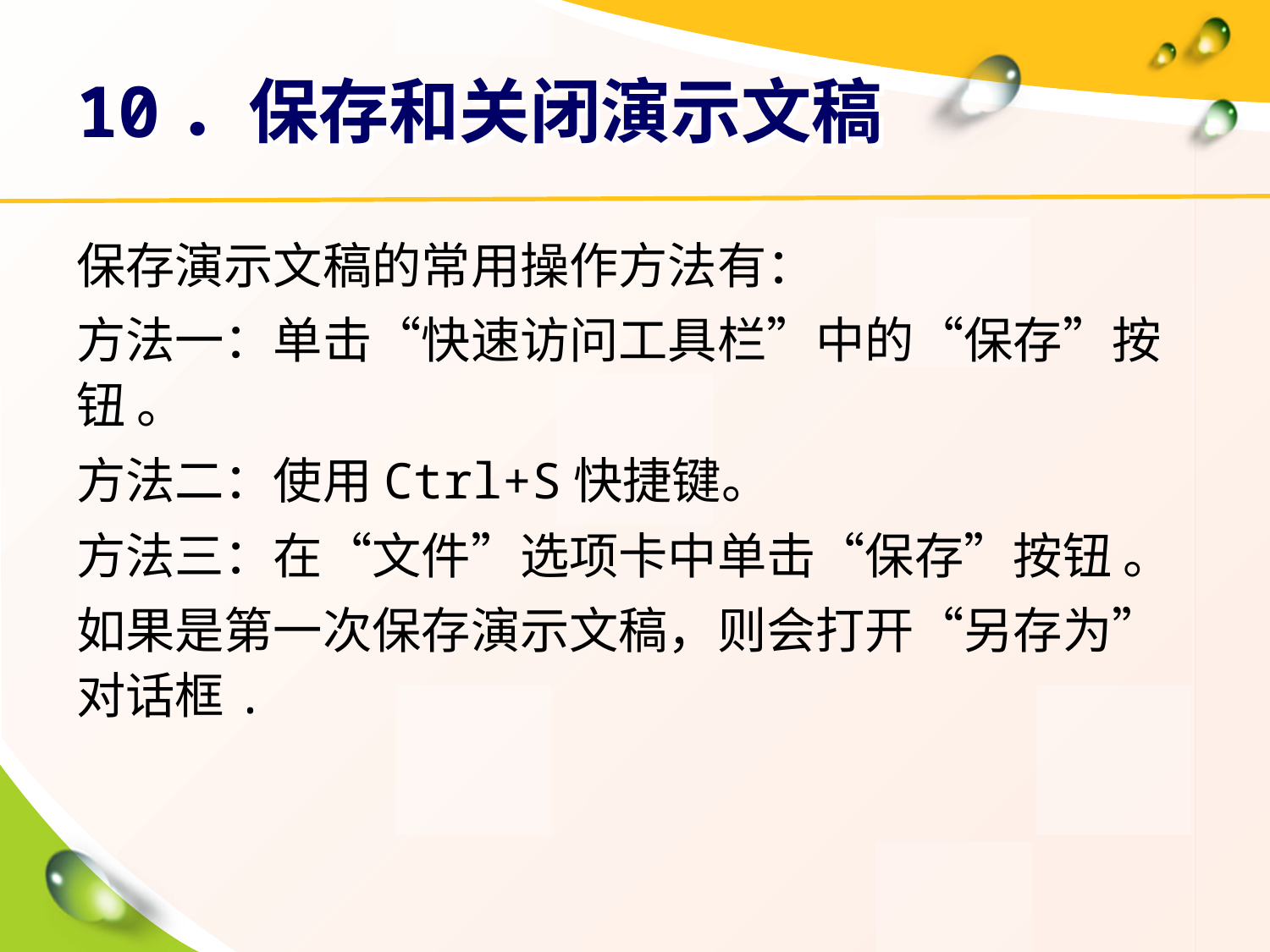

# 10．保存和关闭演示文稿
保存演示文稿的常用操作方法有：
方法一：单击“快速访问工具栏”中的“保存”按钮 。
方法二：使用Ctrl+S快捷键。
方法三：在“文件”选项卡中单击“保存”按钮 。
如果是第一次保存演示文稿，则会打开“另存为”对话框.